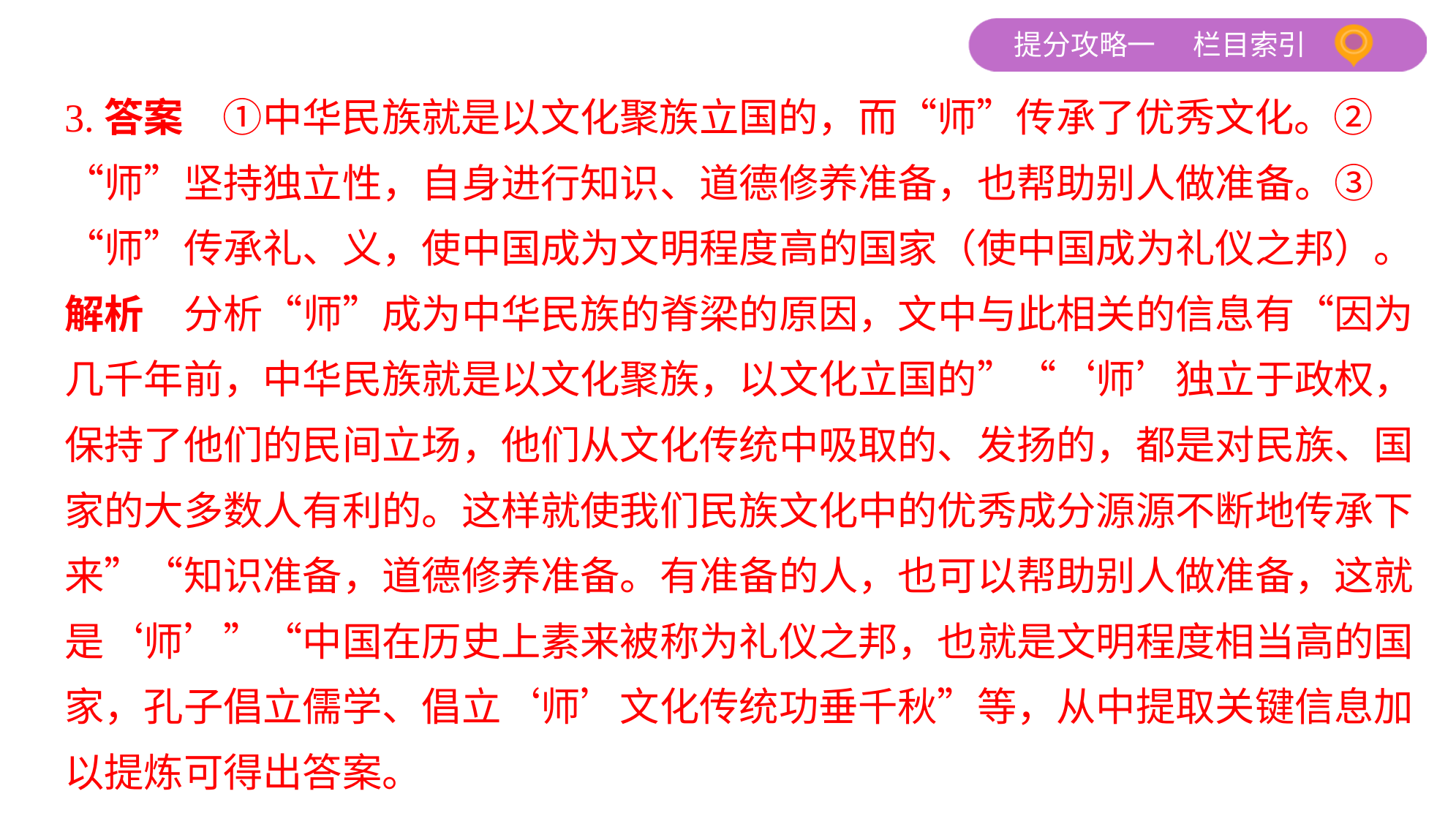

3.答案　①中华民族就是以文化聚族立国的，而“师”传承了优秀文化。②“师”坚持独立性，自身进行知识、道德修养准备，也帮助别人做准备。③“师”传承礼、义，使中国成为文明程度高的国家（使中国成为礼仪之邦）。
解析　分析“师”成为中华民族的脊梁的原因，文中与此相关的信息有“因为几千年前，中华民族就是以文化聚族，以文化立国的”“‘师’独立于政权，保持了他们的民间立场，他们从文化传统中吸取的、发扬的，都是对民族、国家的大多数人有利的。这样就使我们民族文化中的优秀成分源源不断地传承下来”“知识准备，道德修养准备。有准备的人，也可以帮助别人做准备，这就是‘师’”“中国在历史上素来被称为礼仪之邦，也就是文明程度相当高的国家，孔子倡立儒学、倡立‘师’文化传统功垂千秋”等，从中提取关键信息加以提炼可得出答案。